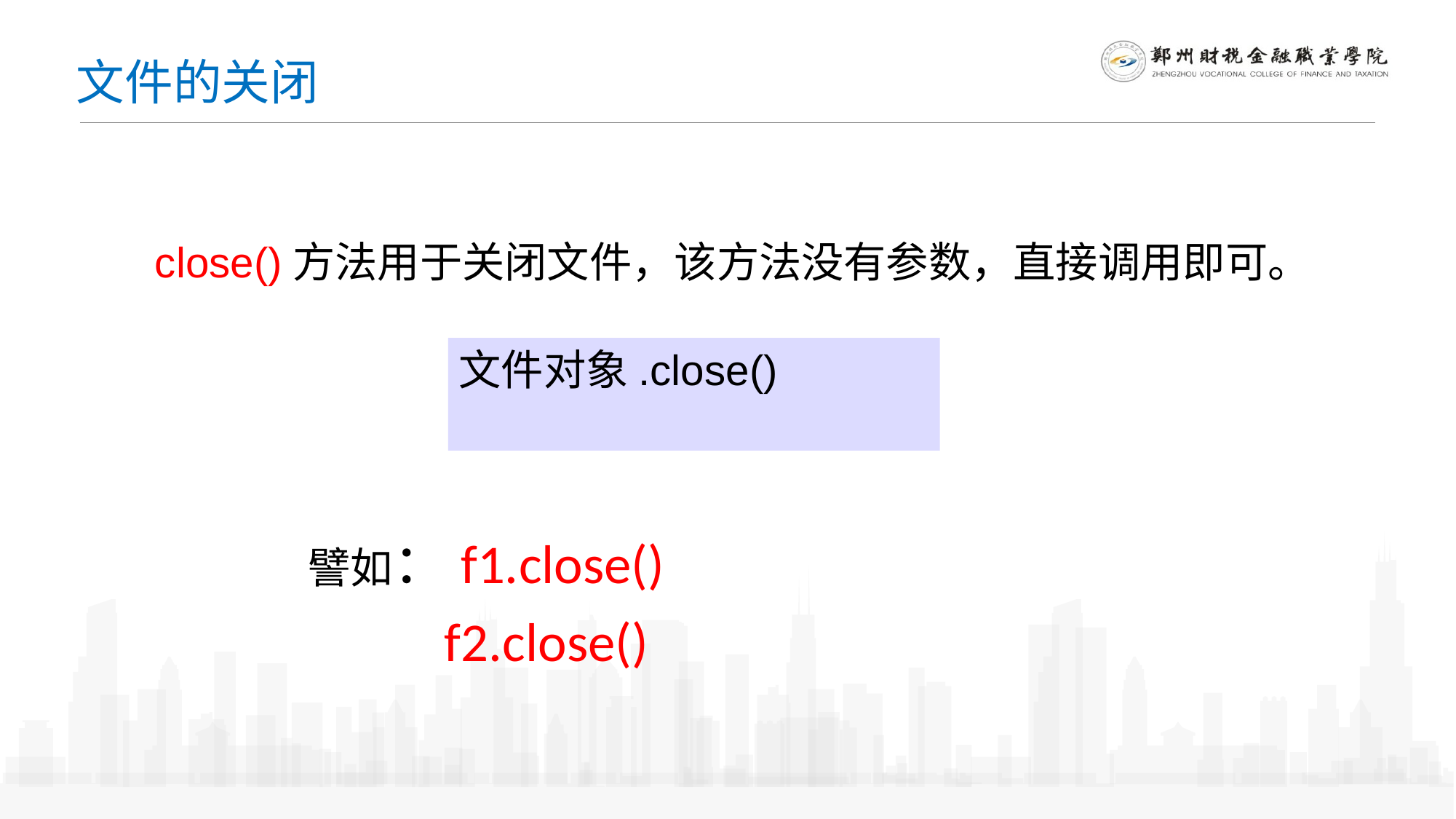

文件的关闭
close()方法用于关闭文件，该方法没有参数，直接调用即可。
文件对象.close()
譬如：f1.close()
           f2.close()